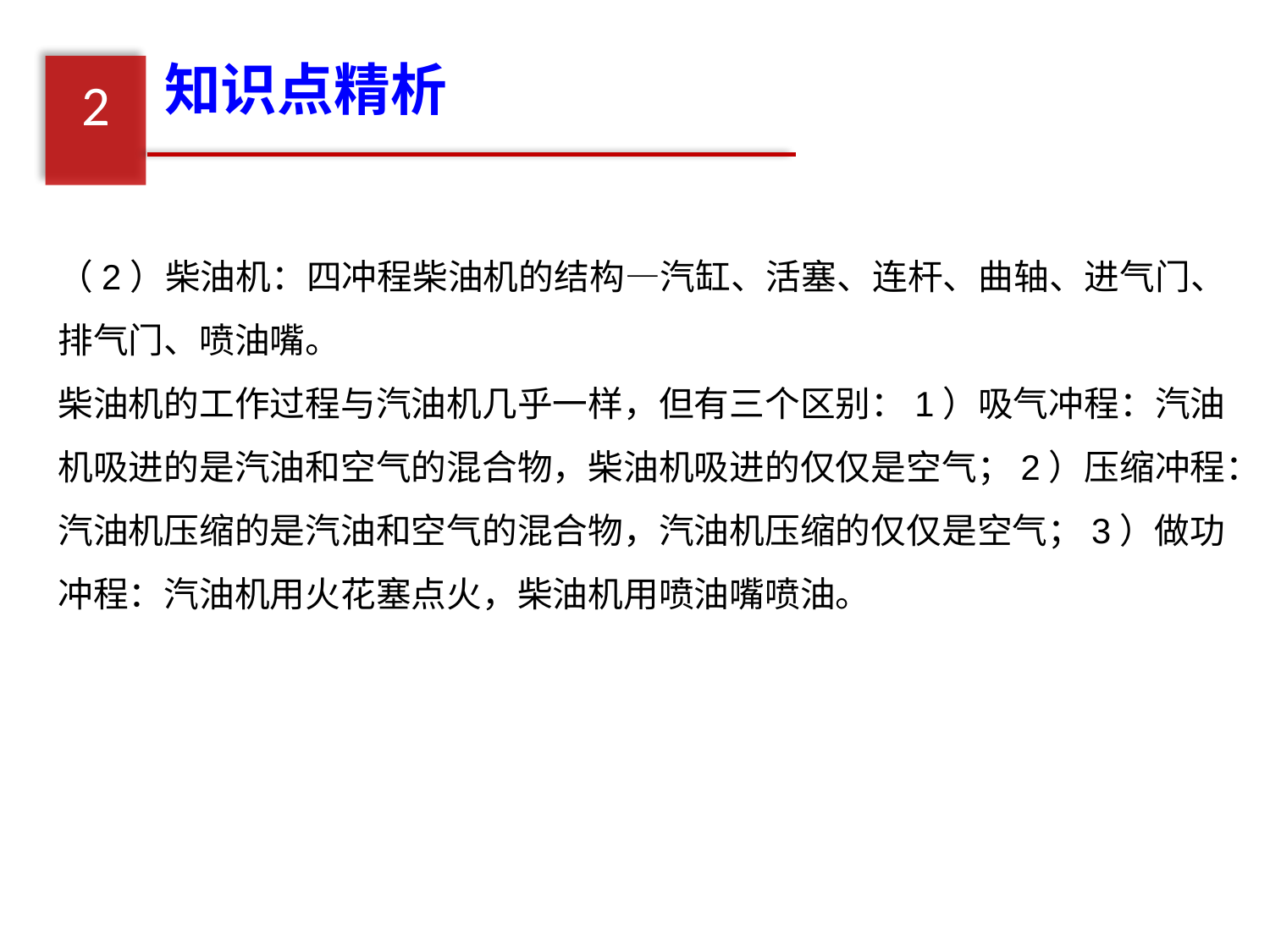

知识点精析

2
（2）柴油机：四冲程柴油机的结构—汽缸、活塞、连杆、曲轴、进气门、排气门、喷油嘴。
柴油机的工作过程与汽油机几乎一样，但有三个区别：1）吸气冲程：汽油机吸进的是汽油和空气的混合物，柴油机吸进的仅仅是空气；2）压缩冲程：汽油机压缩的是汽油和空气的混合物，汽油机压缩的仅仅是空气；3）做功冲程：汽油机用火花塞点火，柴油机用喷油嘴喷油。